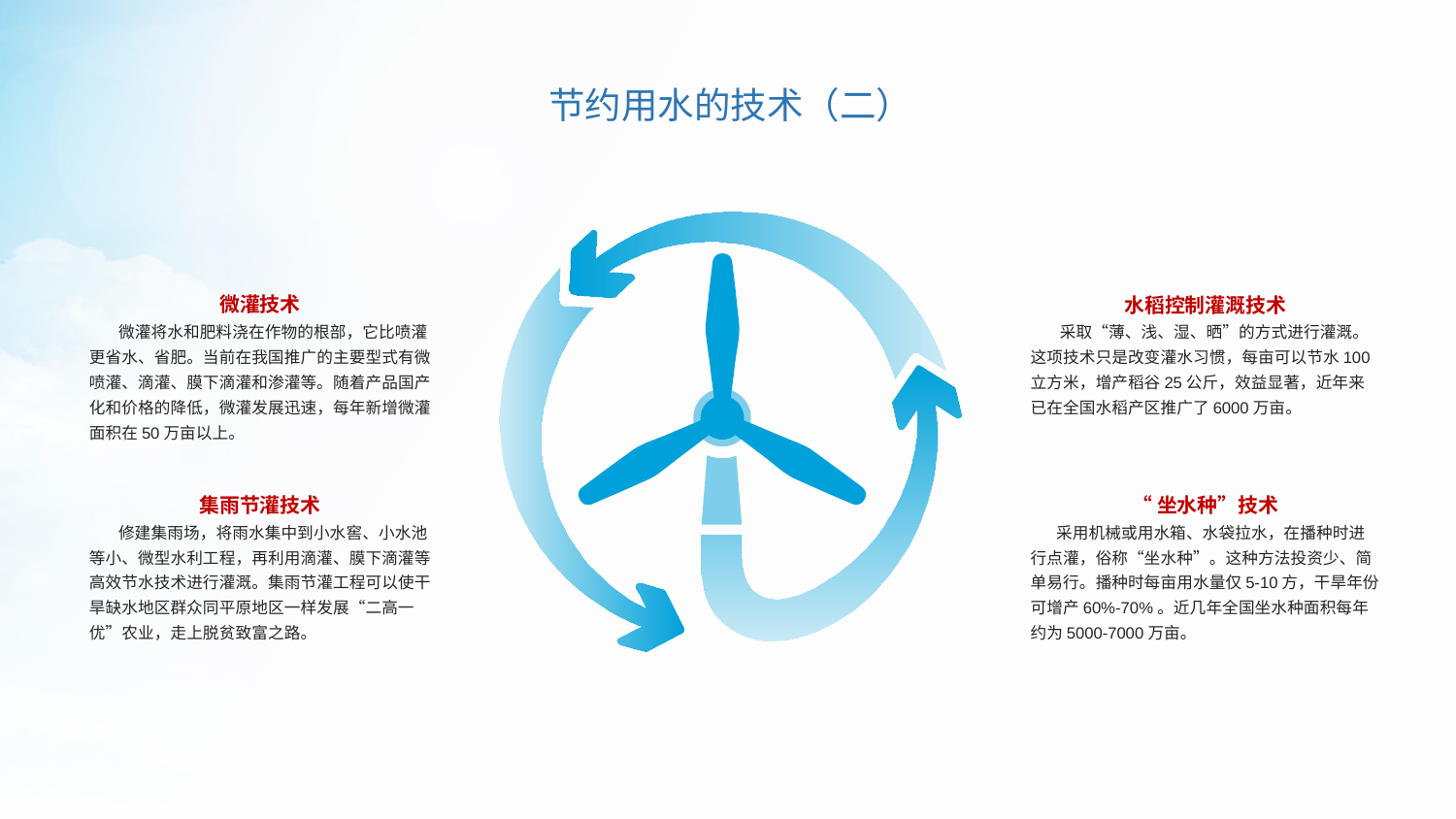

节约用水的技术（二）

微灌技术
       微灌将水和肥料浇在作物的根部，它比喷灌更省水、省肥。当前在我国推广的主要型式有微喷灌、滴灌、膜下滴灌和渗灌等。随着产品国产化和价格的降低，微灌发展迅速，每年新增微灌面积在50万亩以上。
水稻控制灌溉技术
       采取“薄、浅、湿、晒”的方式进行灌溉。这项技术只是改变灌水习惯，每亩可以节水100立方米，增产稻谷25公斤，效益显著，近年来已在全国水稻产区推广了6000万亩。

集雨节灌技术
       修建集雨场，将雨水集中到小水窖、小水池等小、微型水利工程，再利用滴灌、膜下滴灌等高效节水技术进行灌溉。集雨节灌工程可以使干旱缺水地区群众同平原地区一样发展“二高一优”农业，走上脱贫致富之路。
“坐水种”技术
      采用机械或用水箱、水袋拉水，在播种时进行点灌，俗称“坐水种”。这种方法投资少、简单易行。播种时每亩用水量仅5-10方，干旱年份可增产60%-70%。近几年全国坐水种面积每年约为5000-7000万亩。